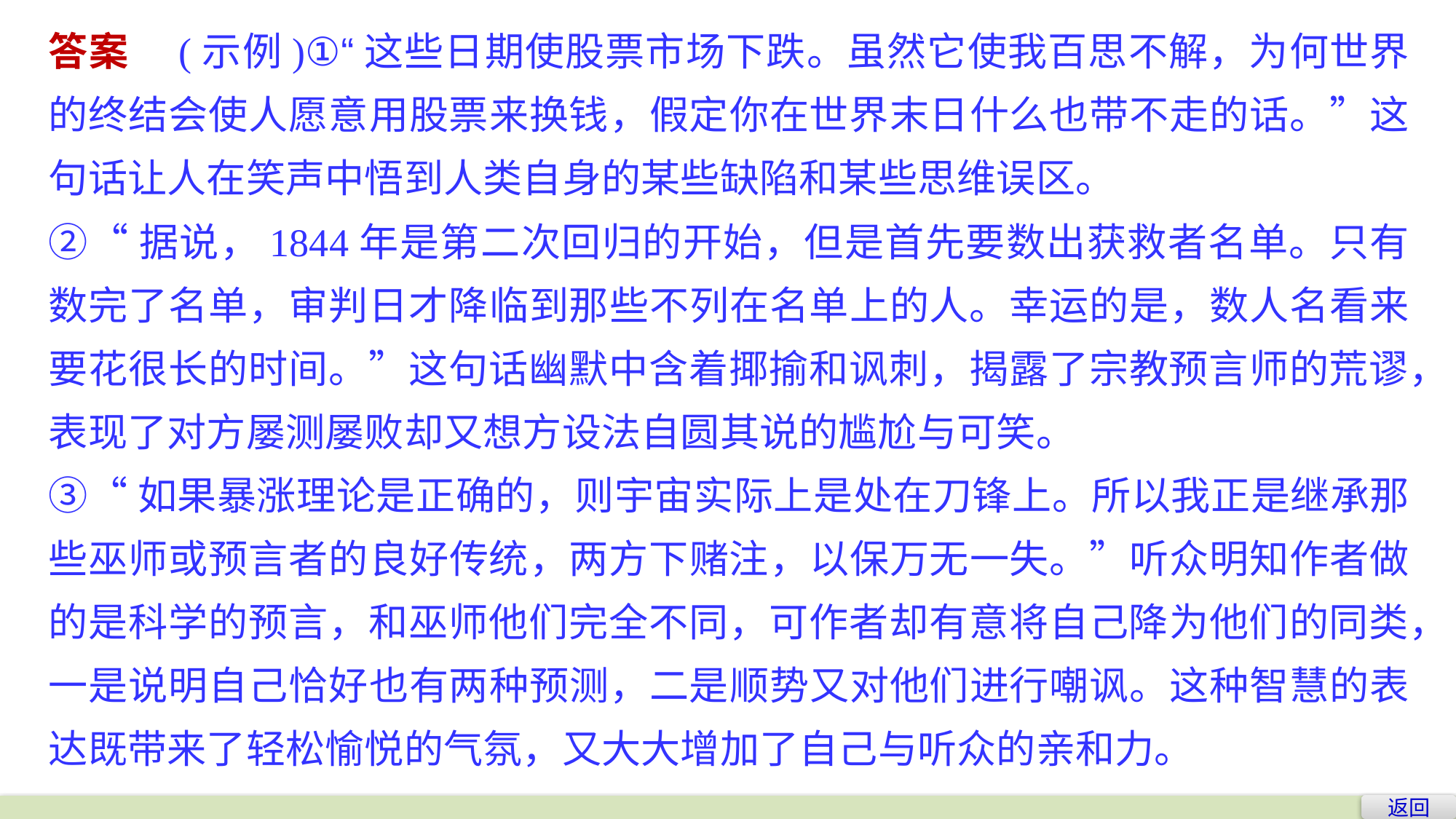

答案　(示例)①“这些日期使股票市场下跌。虽然它使我百思不解，为何世界的终结会使人愿意用股票来换钱，假定你在世界末日什么也带不走的话。”这句话让人在笑声中悟到人类自身的某些缺陷和某些思维误区。
②“据说，1844年是第二次回归的开始，但是首先要数出获救者名单。只有数完了名单，审判日才降临到那些不列在名单上的人。幸运的是，数人名看来要花很长的时间。”这句话幽默中含着揶揄和讽刺，揭露了宗教预言师的荒谬，表现了对方屡测屡败却又想方设法自圆其说的尴尬与可笑。
③“如果暴涨理论是正确的，则宇宙实际上是处在刀锋上。所以我正是继承那些巫师或预言者的良好传统，两方下赌注，以保万无一失。”听众明知作者做的是科学的预言，和巫师他们完全不同，可作者却有意将自己降为他们的同类，一是说明自己恰好也有两种预测，二是顺势又对他们进行嘲讽。这种智慧的表达既带来了轻松愉悦的气氛，又大大增加了自己与听众的亲和力。
返回